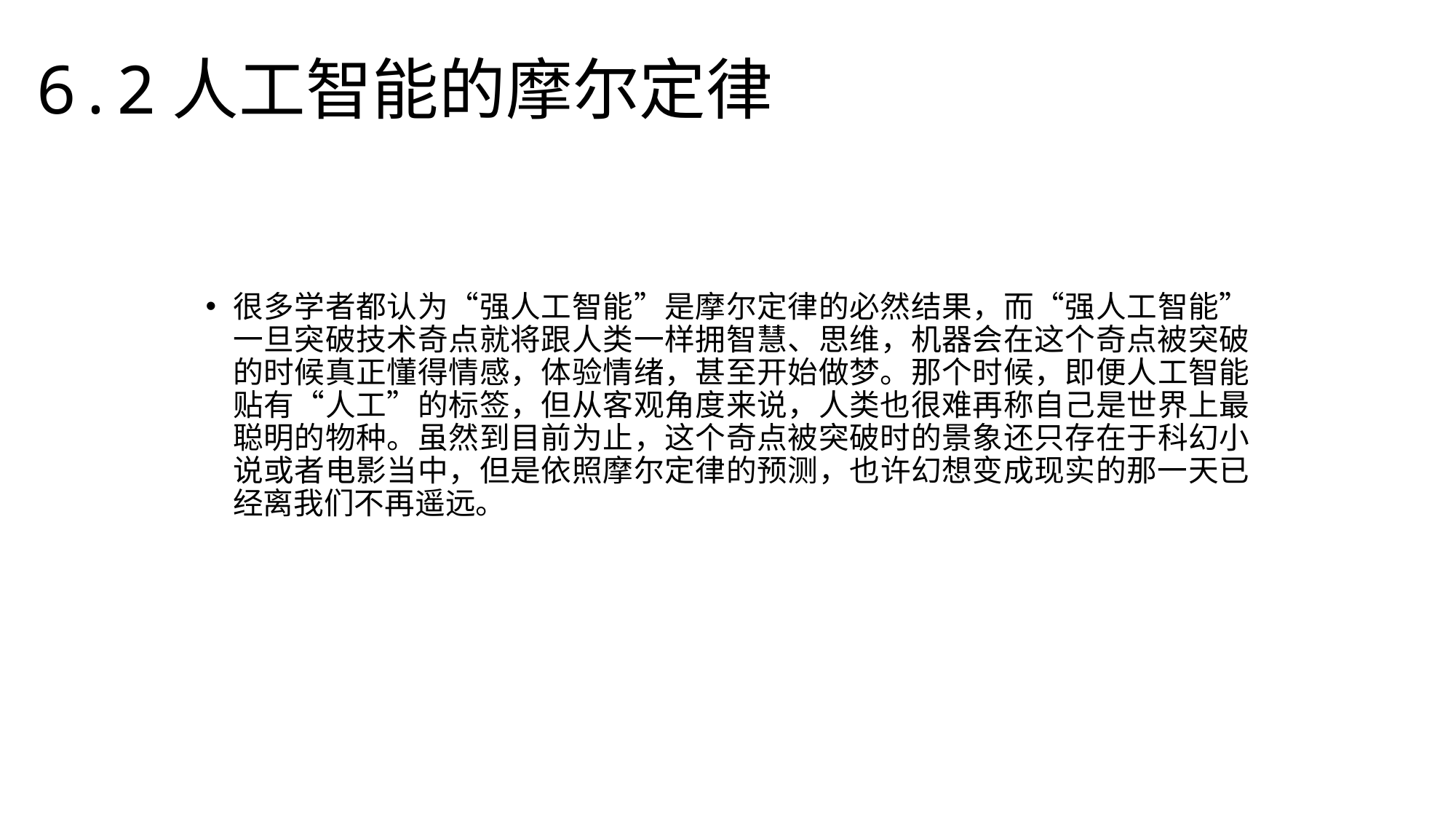

6.2人工智能的摩尔定律

很多学者都认为“强人工智能”是摩尔定律的必然结果，而“强人工智能”一旦突破技术奇点就将跟人类一样拥智慧、思维，机器会在这个奇点被突破的时候真正懂得情感，体验情绪，甚至开始做梦。那个时候，即便人工智能贴有“人工”的标签，但从客观角度来说，人类也很难再称自己是世界上最聪明的物种。虽然到目前为止，这个奇点被突破时的景象还只存在于科幻小说或者电影当中，但是依照摩尔定律的预测，也许幻想变成现实的那一天已经离我们不再遥远。